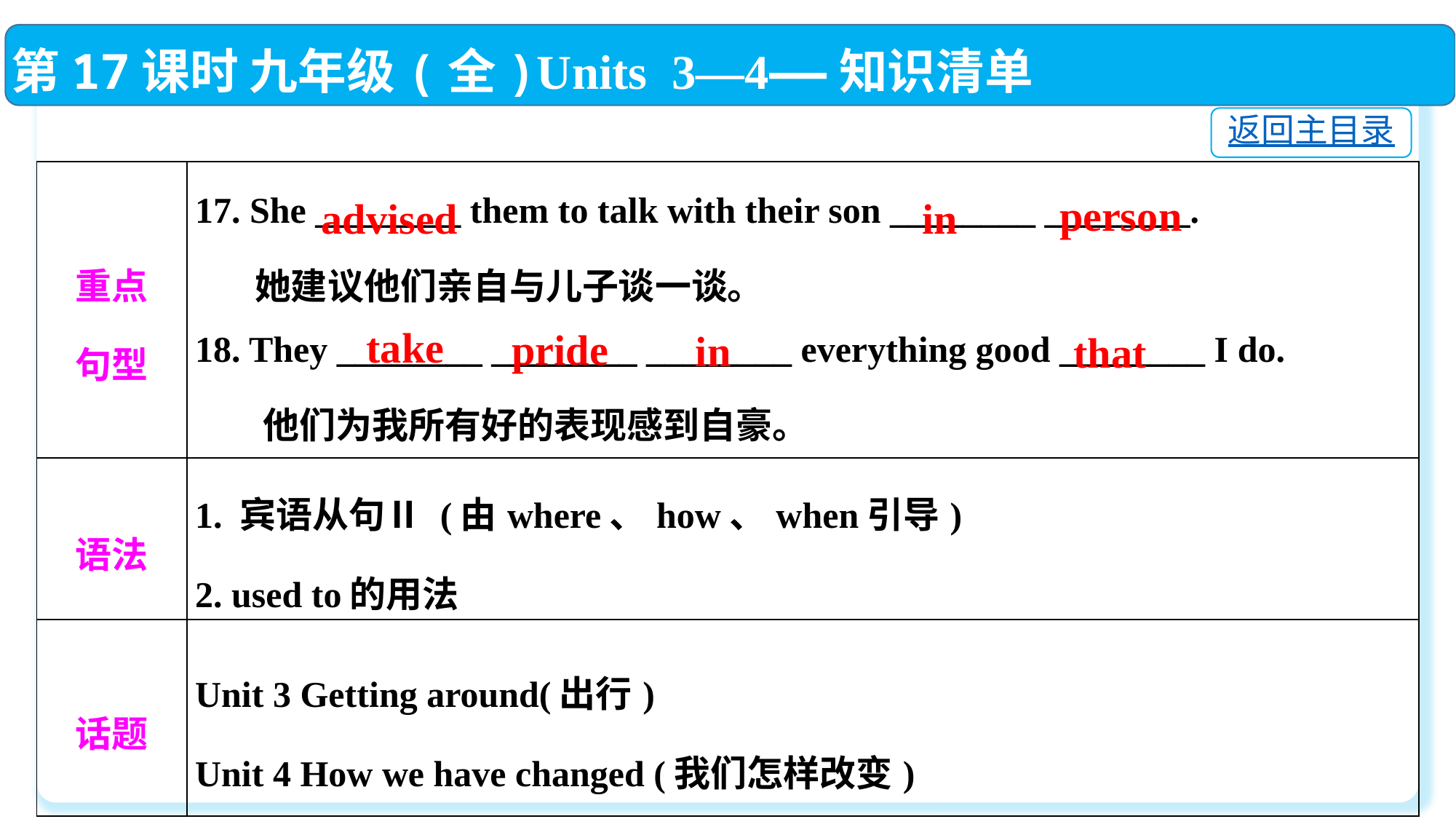

第17课时 九年级(全)Units  3—4——知识清单

返回主目录
| 重点 句型 | 17. She \_\_\_\_\_\_\_\_ them to talk with their son \_\_\_\_\_\_\_\_ \_\_\_\_\_\_\_\_. 她建议他们亲自与儿子谈一谈。 18. They \_\_\_\_\_\_\_\_ \_\_\_\_\_\_\_\_ \_\_\_\_\_\_\_\_ everything good \_\_\_\_\_\_\_\_ I do. 他们为我所有好的表现感到自豪。 |
| --- | --- |
| 语法 | 1. 宾语从句Ⅱ (由where、how、when引导) 2. used to的用法 |
| 话题 | Unit 3 Getting around(出行) Unit 4 How we have changed (我们怎样改变) |
  person
  advised
  in
  take
  pride
  in
  that